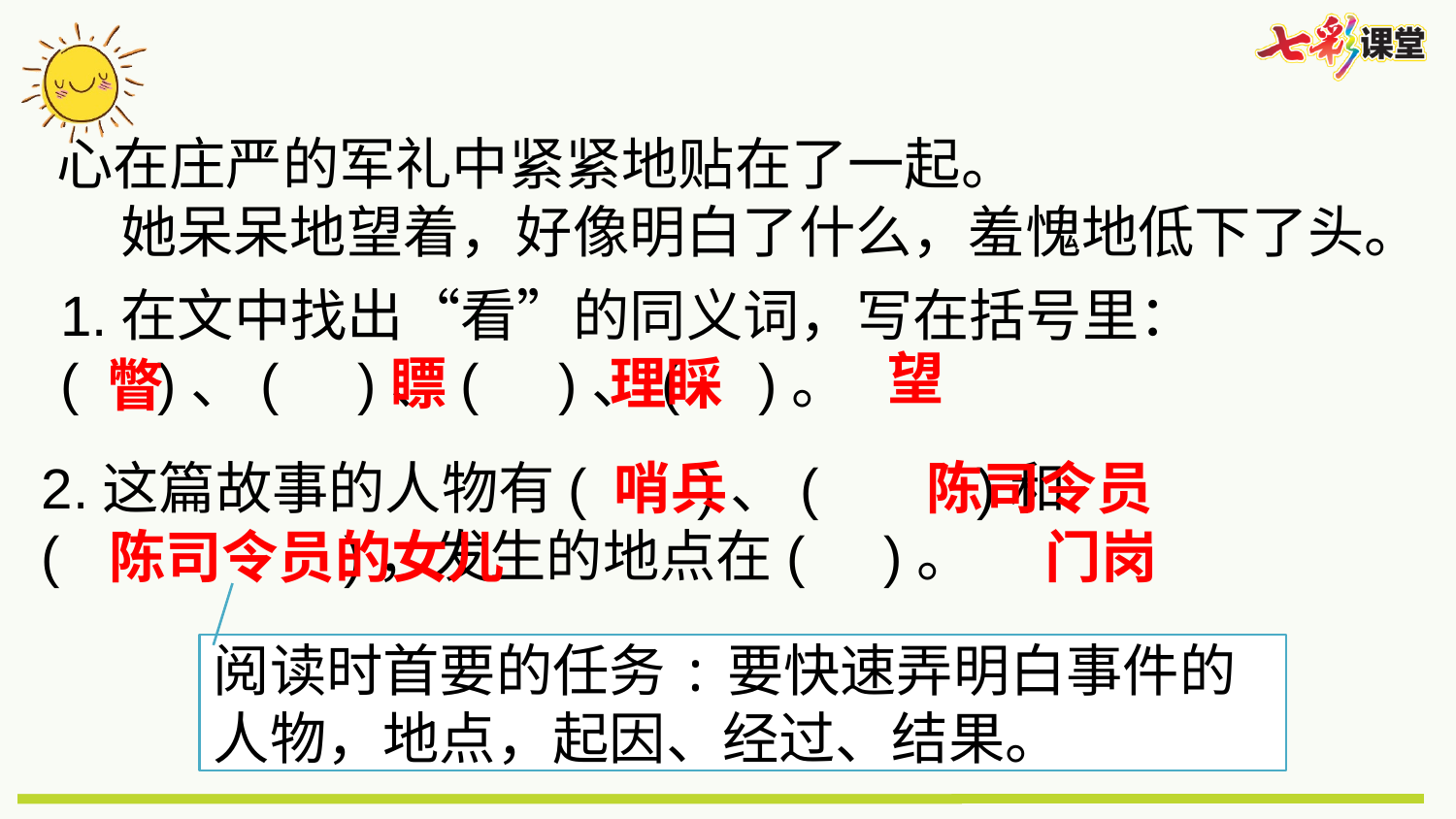

心在庄严的军礼中紧紧地贴在了一起。
    她呆呆地望着，好像明白了什么，羞愧地低下了头。
1.在文中找出“看”的同义词，写在括号里：
(     )、(     )、(     )、(     )。
望
瞟
理睬
瞥
2.这篇故事的人物有(       )、(          )和(                  )，发生的地点在(     )。
哨兵
陈司令员
陈司令员的女儿
门岗
阅读时首要的任务:要快速弄明白事件的人物，地点，起因、经过、结果。